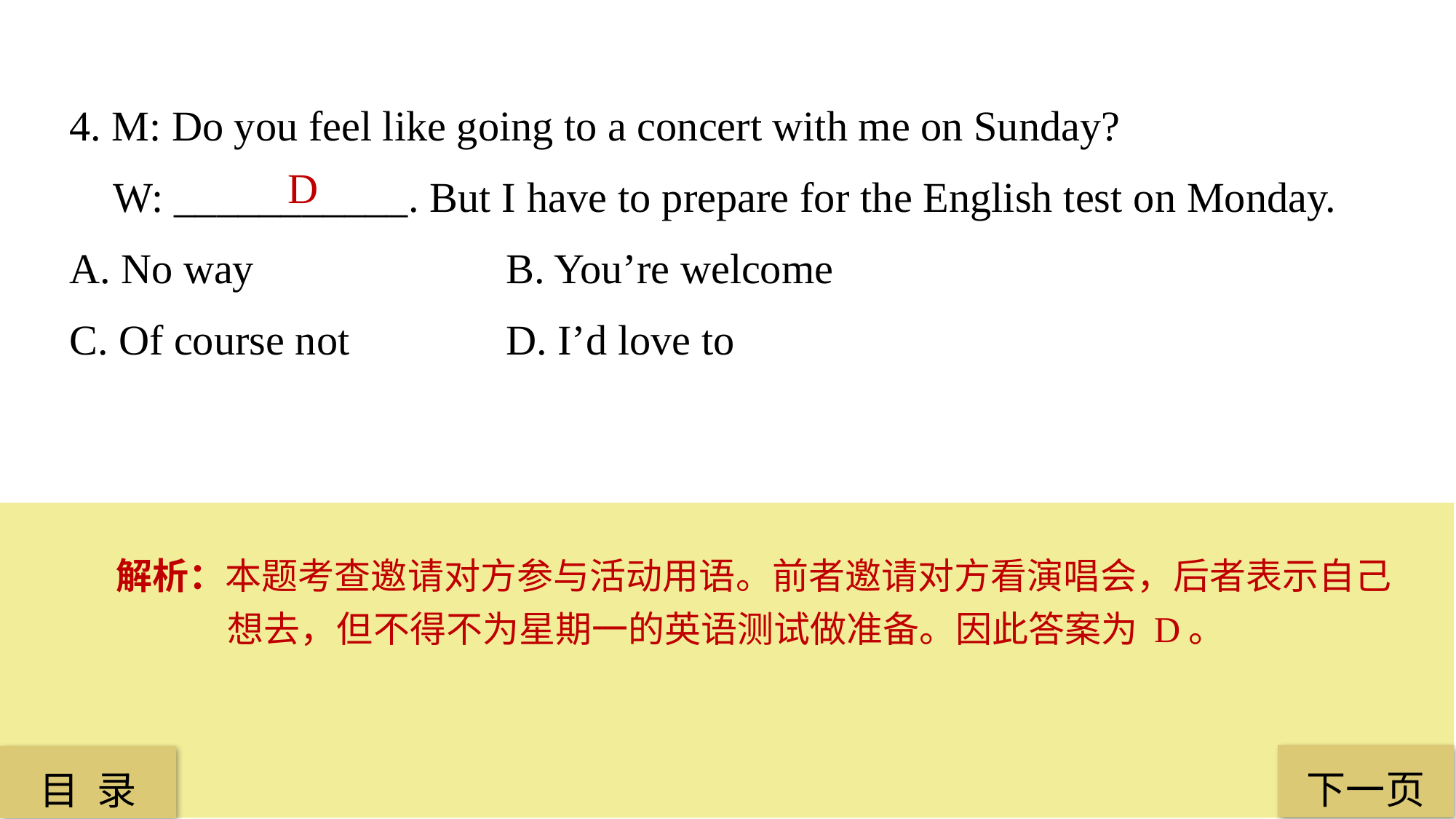

4. M: Do you feel like going to a concert with me on Sunday?
    W: ___________. But I have to prepare for the English test on Monday.
A. No way 			B. You’re welcome
C. Of course not 		D. I’d love to
 D
解析：本题考查邀请对方参与活动用语。前者邀请对方看演唱会，后者表示自己想去，但不得不为星期一的英语测试做准备。因此答案为 D。